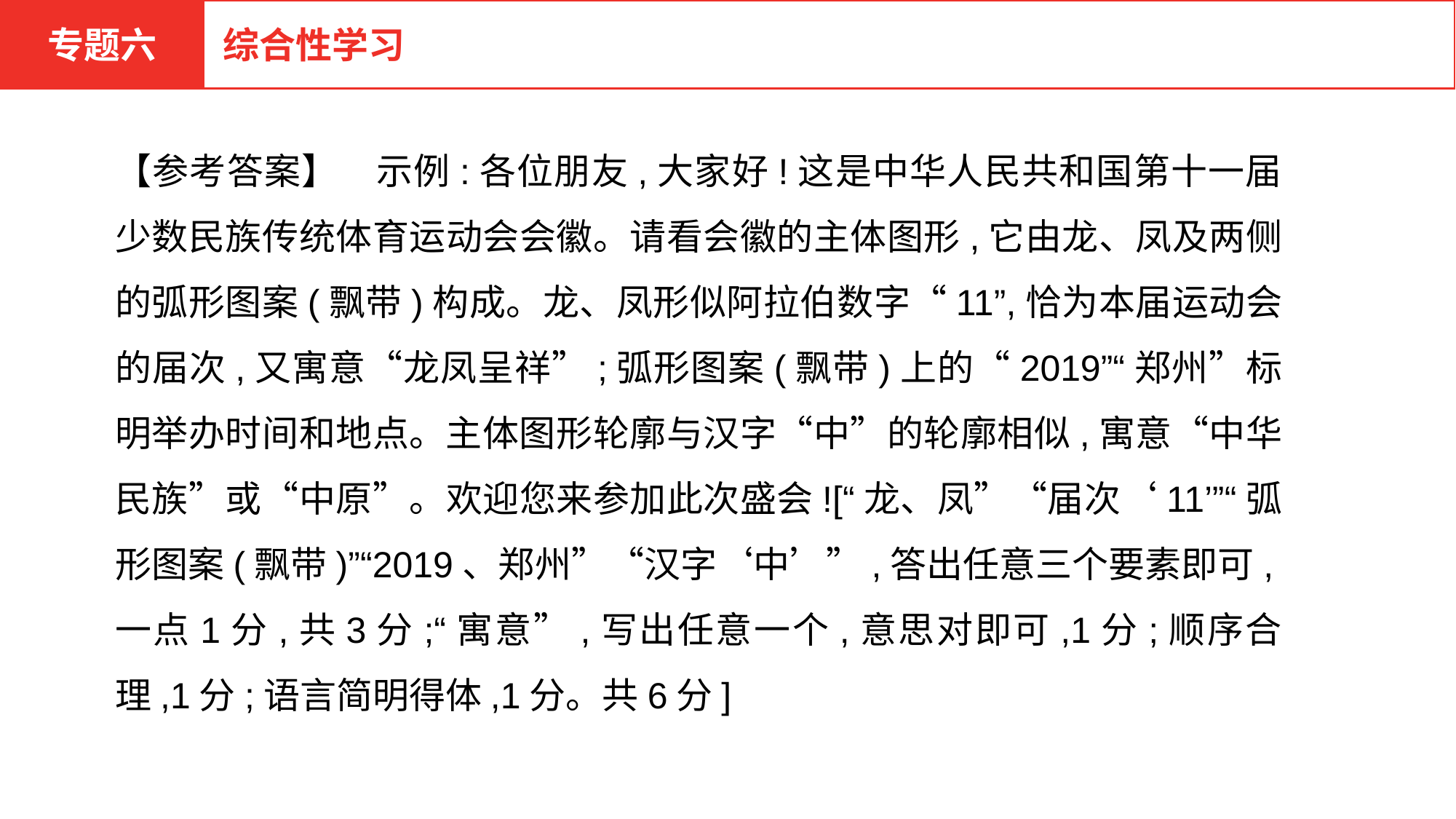

专题六
综合性学习
【参考答案】　示例:各位朋友,大家好!这是中华人民共和国第十一届少数民族传统体育运动会会徽。请看会徽的主体图形,它由龙、凤及两侧的弧形图案(飘带)构成。龙、凤形似阿拉伯数字“11”,恰为本届运动会的届次,又寓意“龙凤呈祥”;弧形图案(飘带)上的“2019”“郑州”标明举办时间和地点。主体图形轮廓与汉字“中”的轮廓相似,寓意“中华民族”或“中原”。欢迎您来参加此次盛会![“龙、凤”“届次‘11’”“弧形图案(飘带)”“2019、郑州”“汉字‘中’”,答出任意三个要素即可,一点1分,共3分;“寓意”,写出任意一个,意思对即可,1分;顺序合理,1分;语言简明得体,1分。共6分]